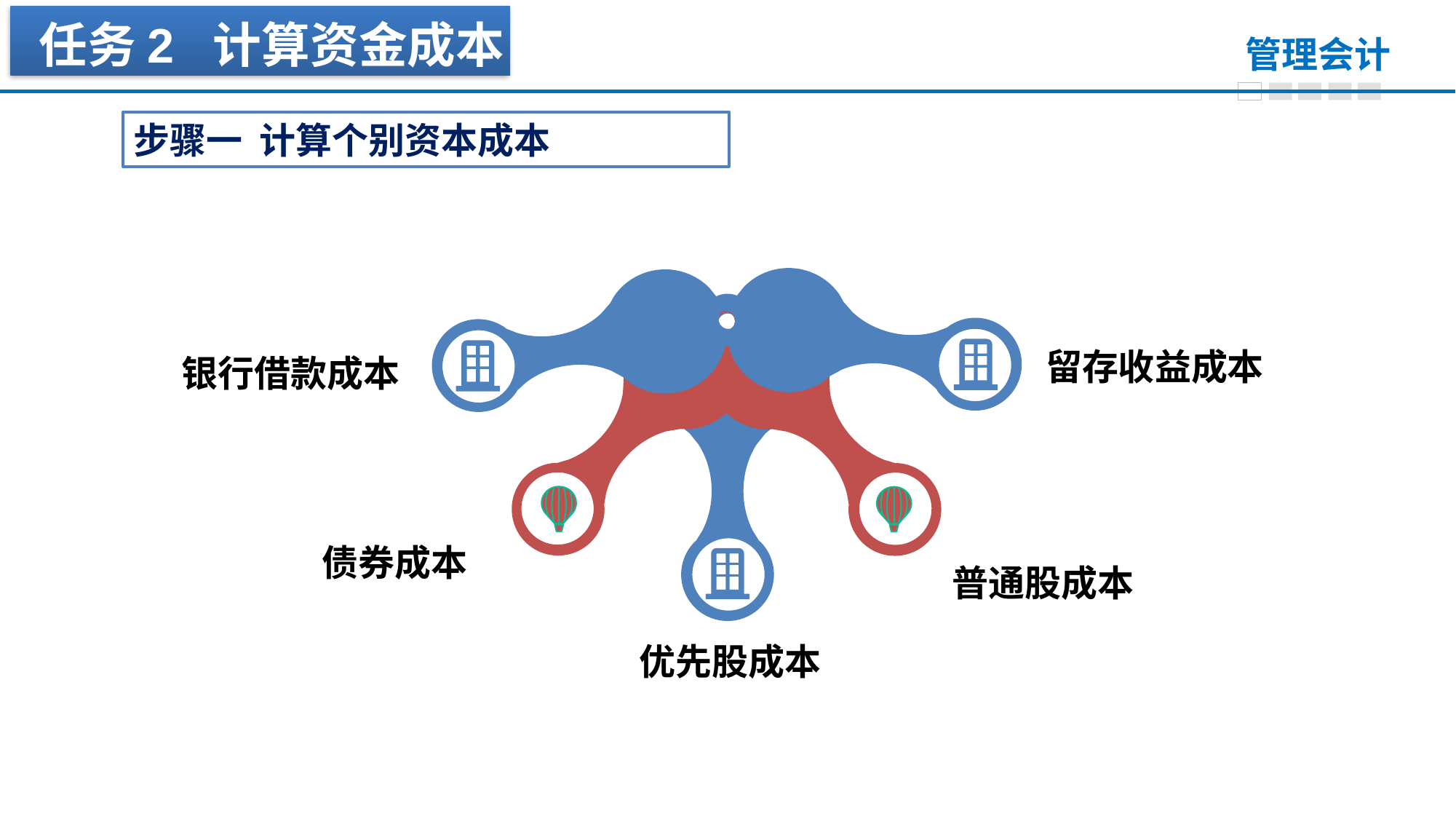

任务2  计算资金成本
步骤一  计算个别资本成本

留存收益成本
银行借款成本
债券成本
普通股成本
优先股成本